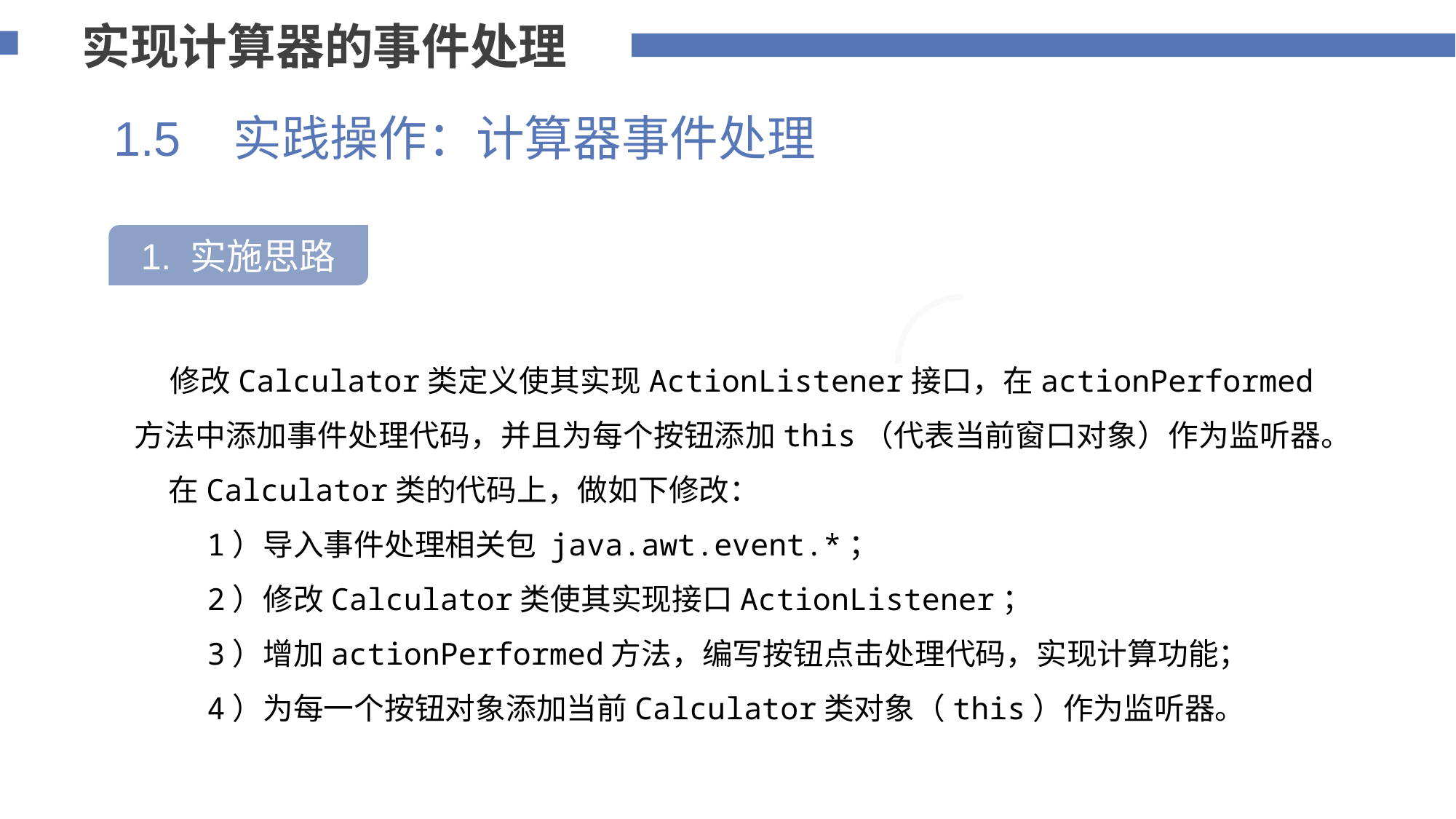

实现计算器的事件处理

1.5   实践操作：计算器事件处理
1. 实施思路

75%
    修改Calculator类定义使其实现ActionListener接口，在actionPerformed方法中添加事件处理代码，并且为每个按钮添加this（代表当前窗口对象）作为监听器。
    在Calculator类的代码上，做如下修改：
    1）导入事件处理相关包 java.awt.event.*；
    2）修改Calculator类使其实现接口ActionListener；
    3）增加actionPerformed方法，编写按钮点击处理代码，实现计算功能；
    4）为每一个按钮对象添加当前Calculator类对象（this）作为监听器。